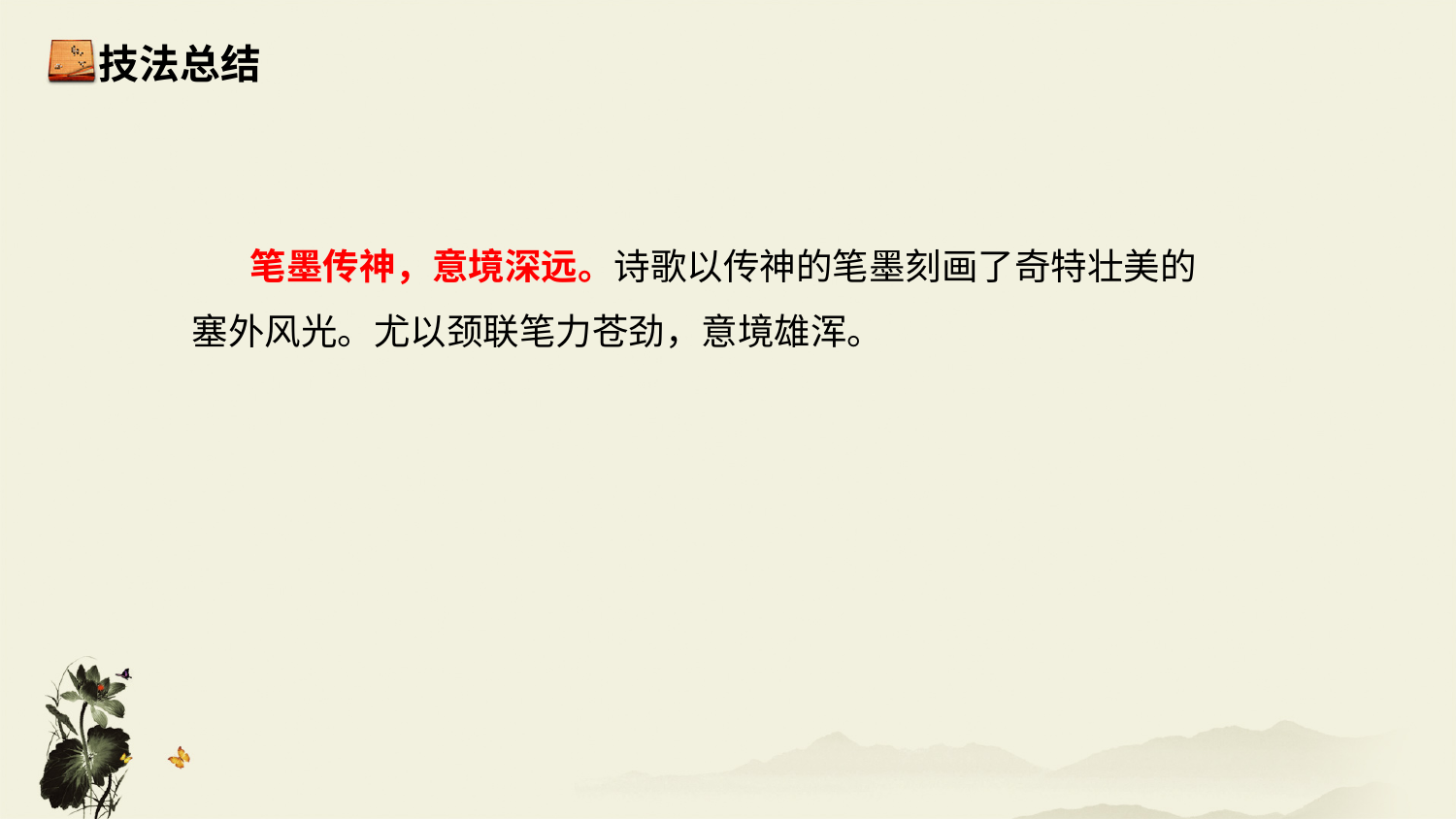

技法总结
      笔墨传神，意境深远。诗歌以传神的笔墨刻画了奇特壮美的塞外风光。尤以颈联笔力苍劲，意境雄浑。